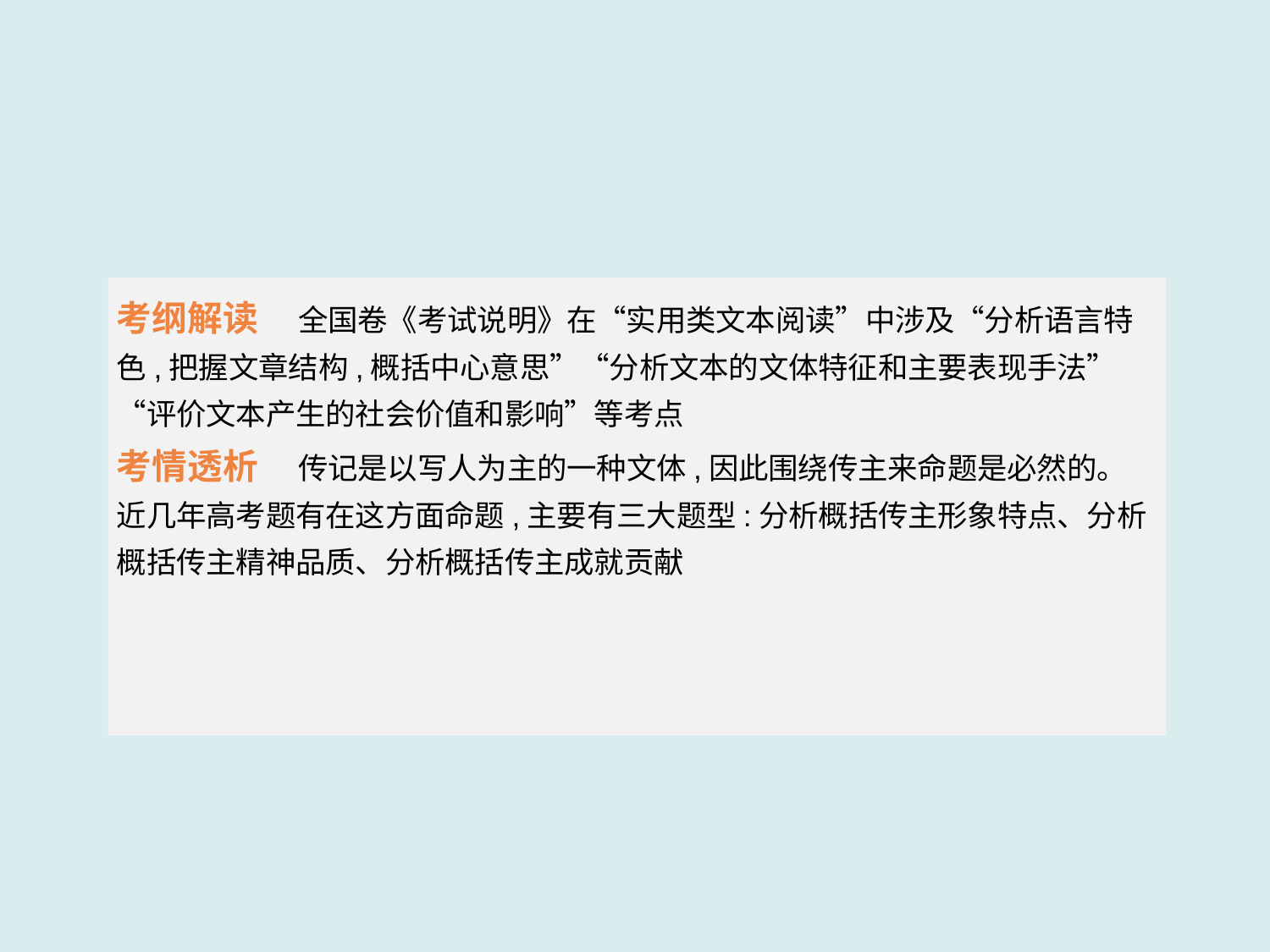

考纲解读     全国卷《考试说明》在“实用类文本阅读”中涉及“分析语言特色,把握文章结构,概括中心意思”“分析文本的文体特征和主要表现手法”“评价文本产生的社会价值和影响”等考点
考情透析     传记是以写人为主的一种文体,因此围绕传主来命题是必然的。近几年高考题有在这方面命题,主要有三大题型:分析概括传主形象特点、分析概括传主精神品质、分析概括传主成就贡献